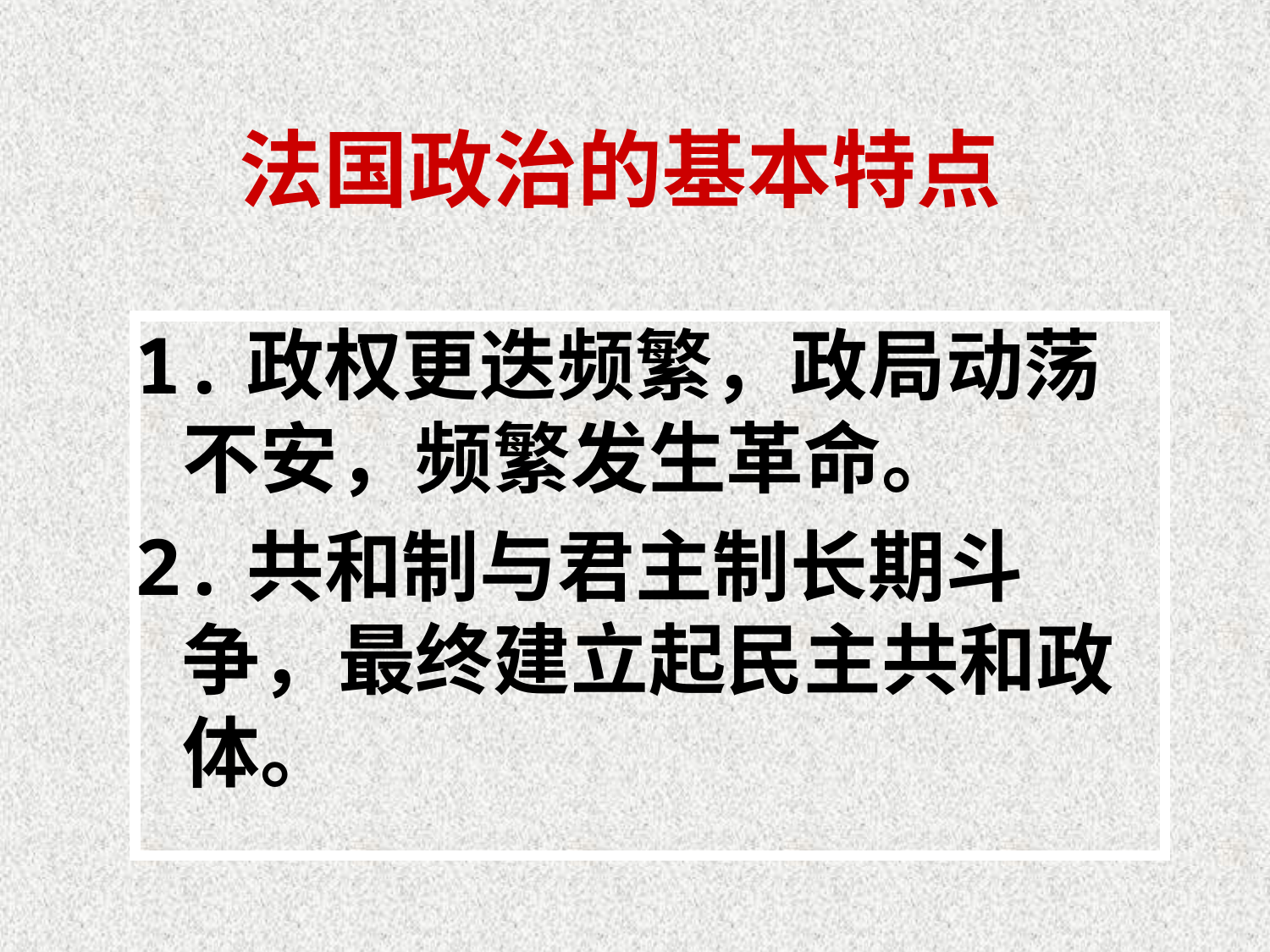

# 法国政治的基本特点
1.政权更迭频繁，政局动荡不安，频繁发生革命。
2.共和制与君主制长期斗争，最终建立起民主共和政体。